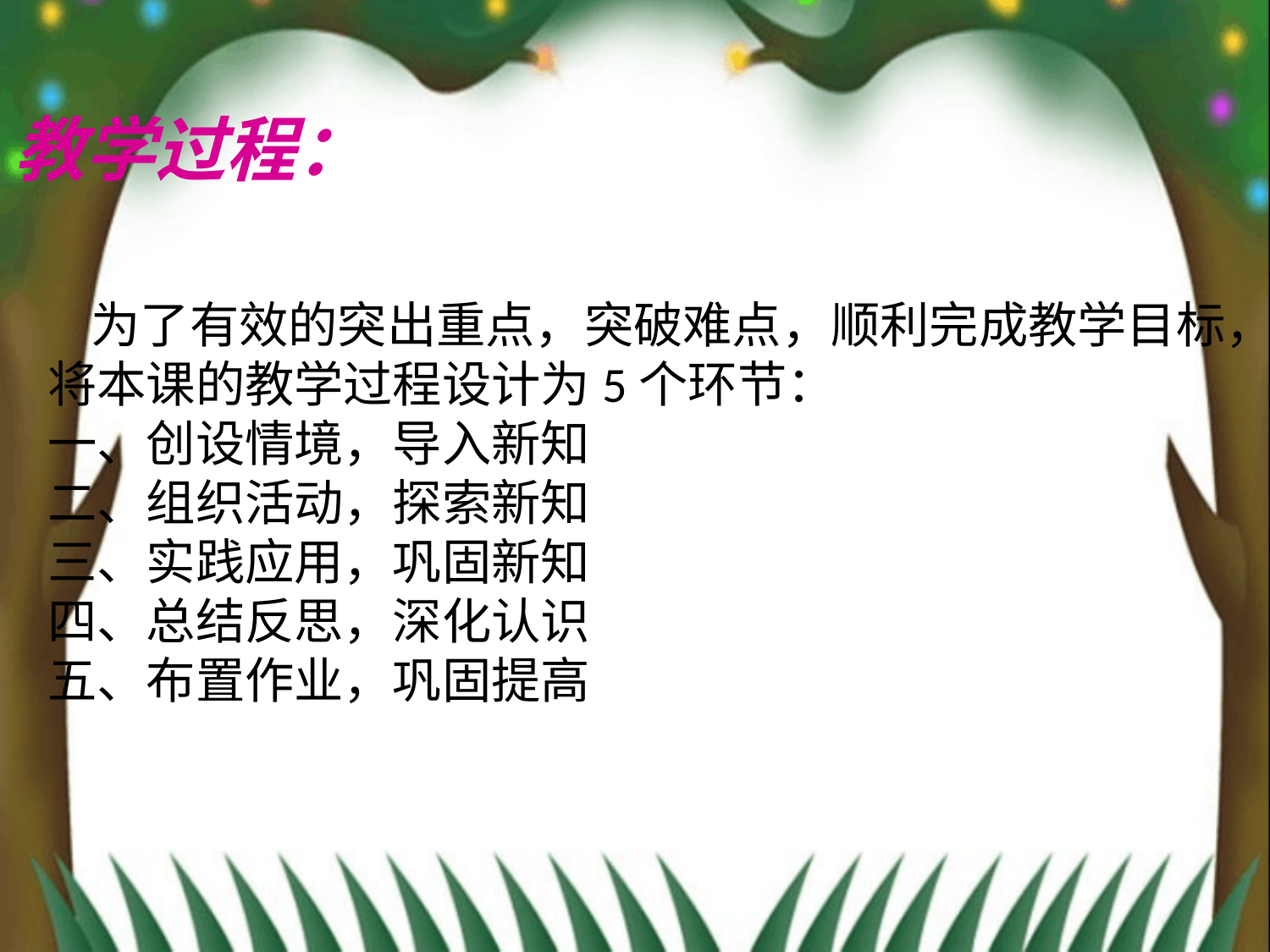

教学过程：
     为了有效的突出重点，突破难点，顺利完成教学目标，
将本课的教学过程设计为5个环节：
一、创设情境，导入新知
二、组织活动，探索新知
三、实践应用，巩固新知
四、总结反思，深化认识
五、布置作业，巩固提高